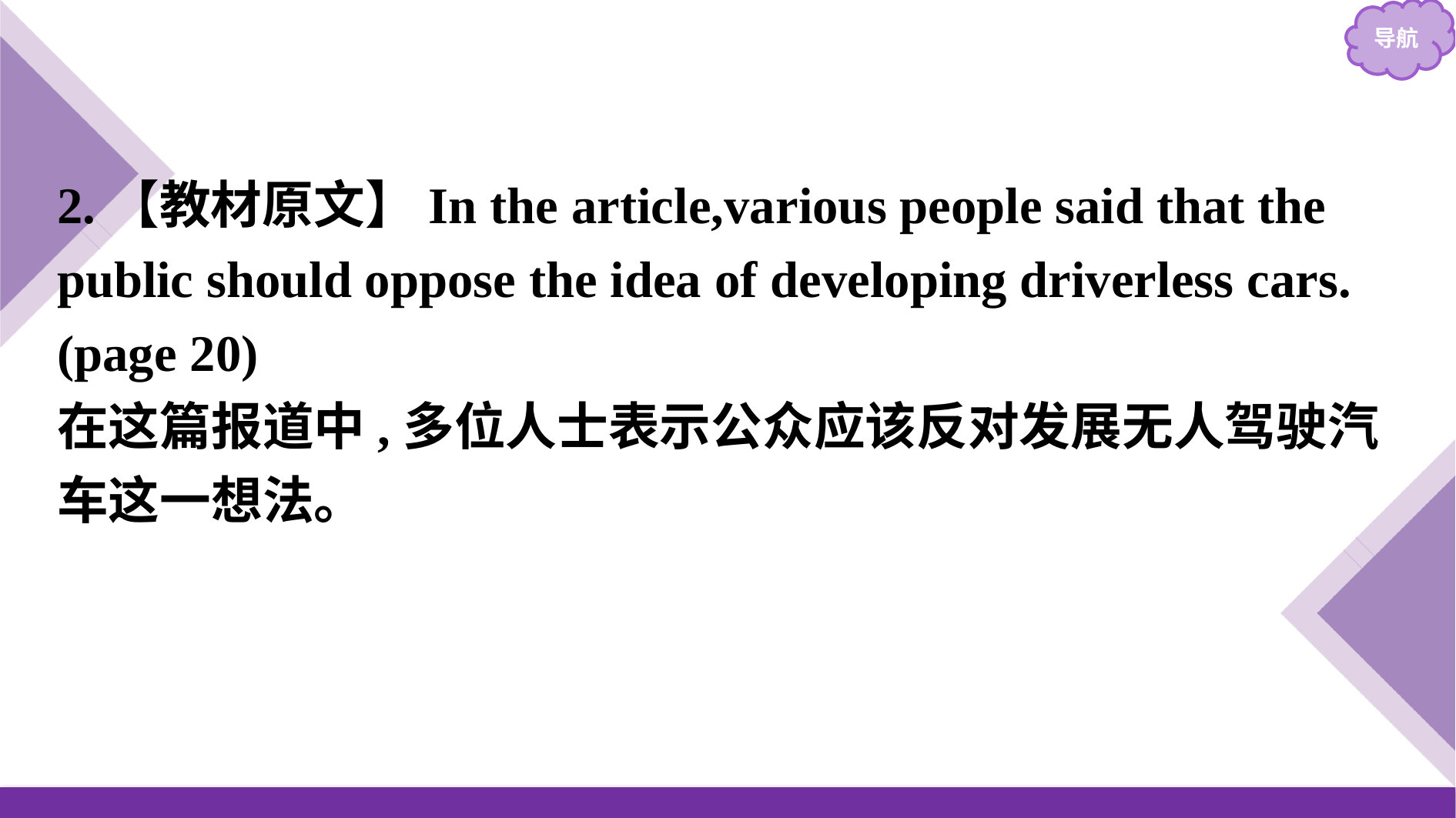

2.【教材原文】In the article,various people said that the public should oppose the idea of developing driverless cars.(page 20)
在这篇报道中,多位人士表示公众应该反对发展无人驾驶汽车这一想法。